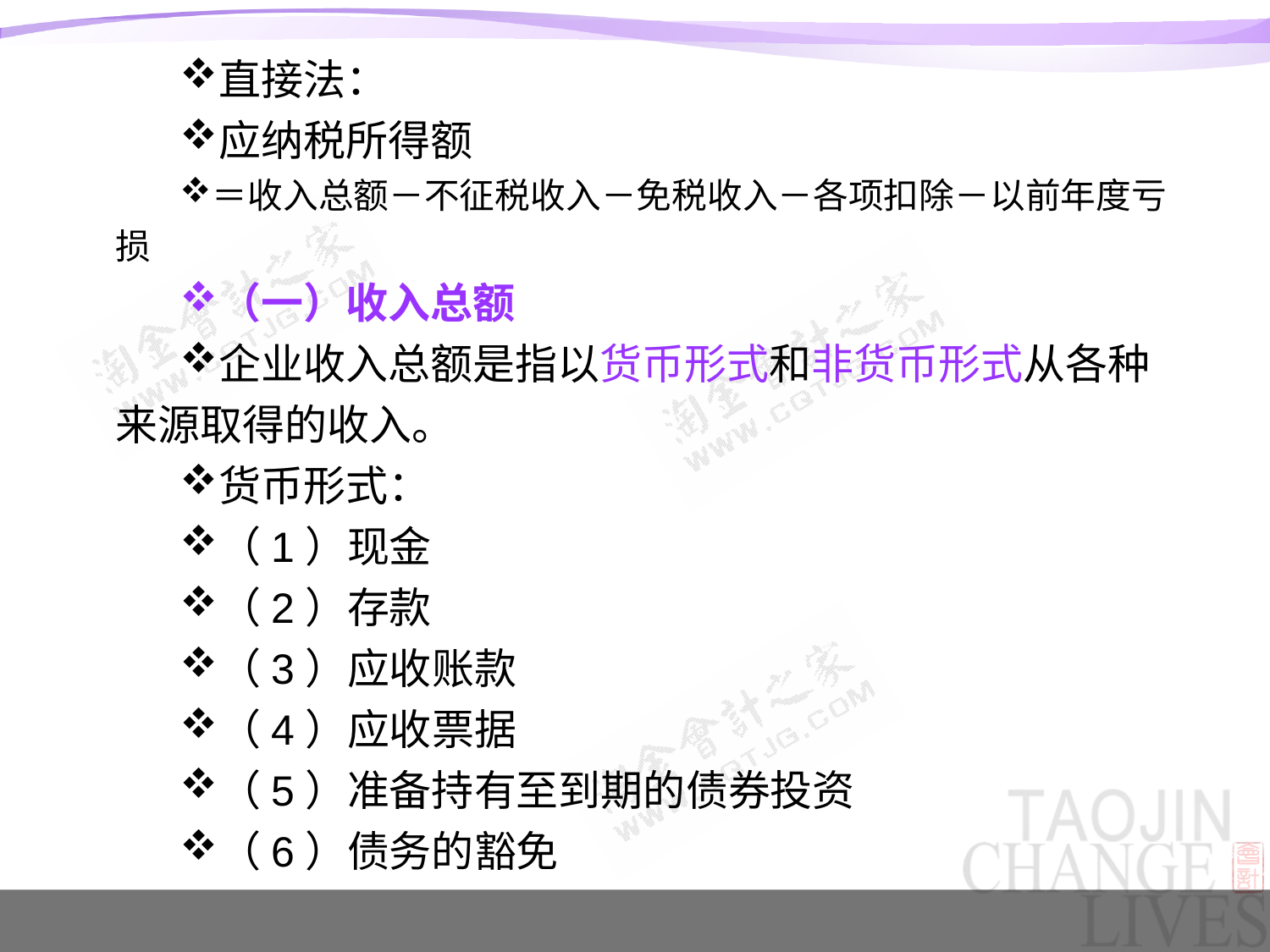

直接法：
应纳税所得额
＝收入总额－不征税收入－免税收入－各项扣除－以前年度亏损
（一）收入总额
企业收入总额是指以货币形式和非货币形式从各种来源取得的收入。
货币形式：
（1）现金
（2）存款
（3）应收账款
（4）应收票据
（5）准备持有至到期的债券投资
（6）债务的豁免